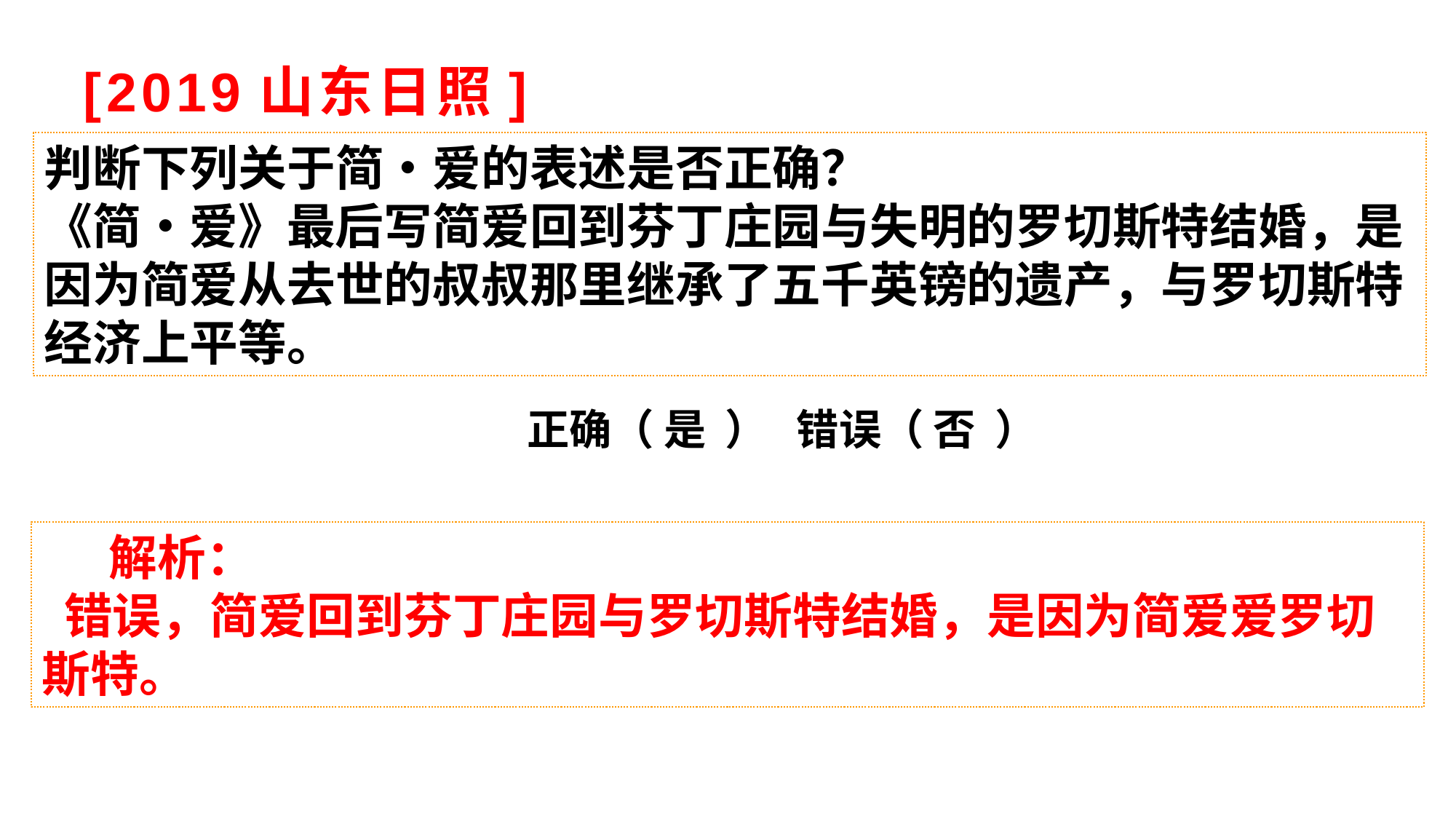

# [2019山东日照]
判断下列关于简•爱的表述是否正确？
《简•爱》最后写简爱回到芬丁庄园与失明的罗切斯特结婚，是因为简爱从去世的叔叔那里继承了五千英镑的遗产，与罗切斯特经济上平等。
正确（ 是  ）   错误（ 否  ）
     解析：
  错误，简爱回到芬丁庄园与罗切斯特结婚，是因为简爱爱罗切斯特。